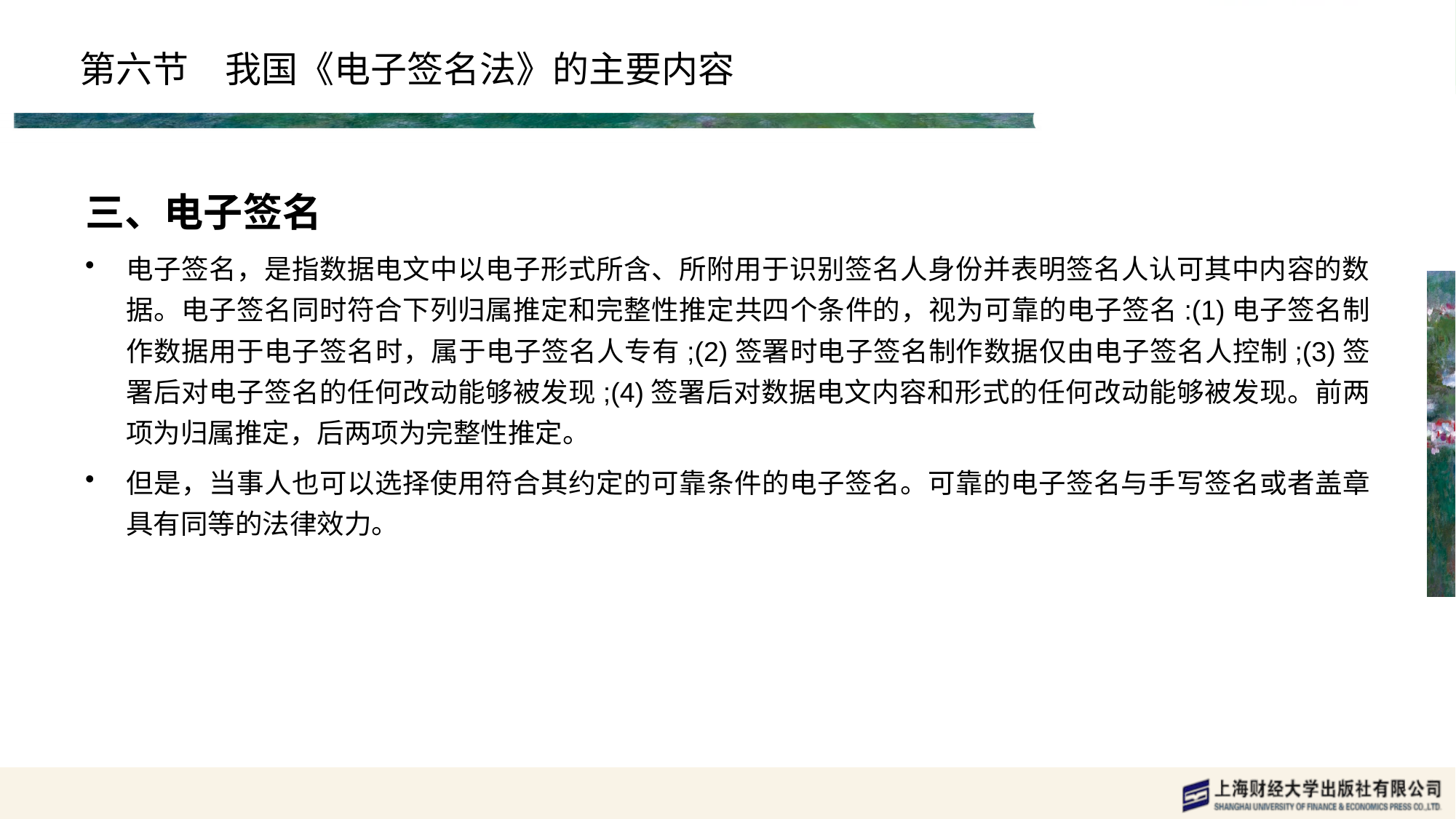

# 第六节　我国《电子签名法》的主要内容
三、电子签名
电子签名，是指数据电文中以电子形式所含、所附用于识别签名人身份并表明签名人认可其中内容的数据。电子签名同时符合下列归属推定和完整性推定共四个条件的，视为可靠的电子签名:(1)电子签名制作数据用于电子签名时，属于电子签名人专有;(2)签署时电子签名制作数据仅由电子签名人控制;(3)签署后对电子签名的任何改动能够被发现;(4)签署后对数据电文内容和形式的任何改动能够被发现。前两项为归属推定，后两项为完整性推定。
但是，当事人也可以选择使用符合其约定的可靠条件的电子签名。可靠的电子签名与手写签名或者盖章具有同等的法律效力。